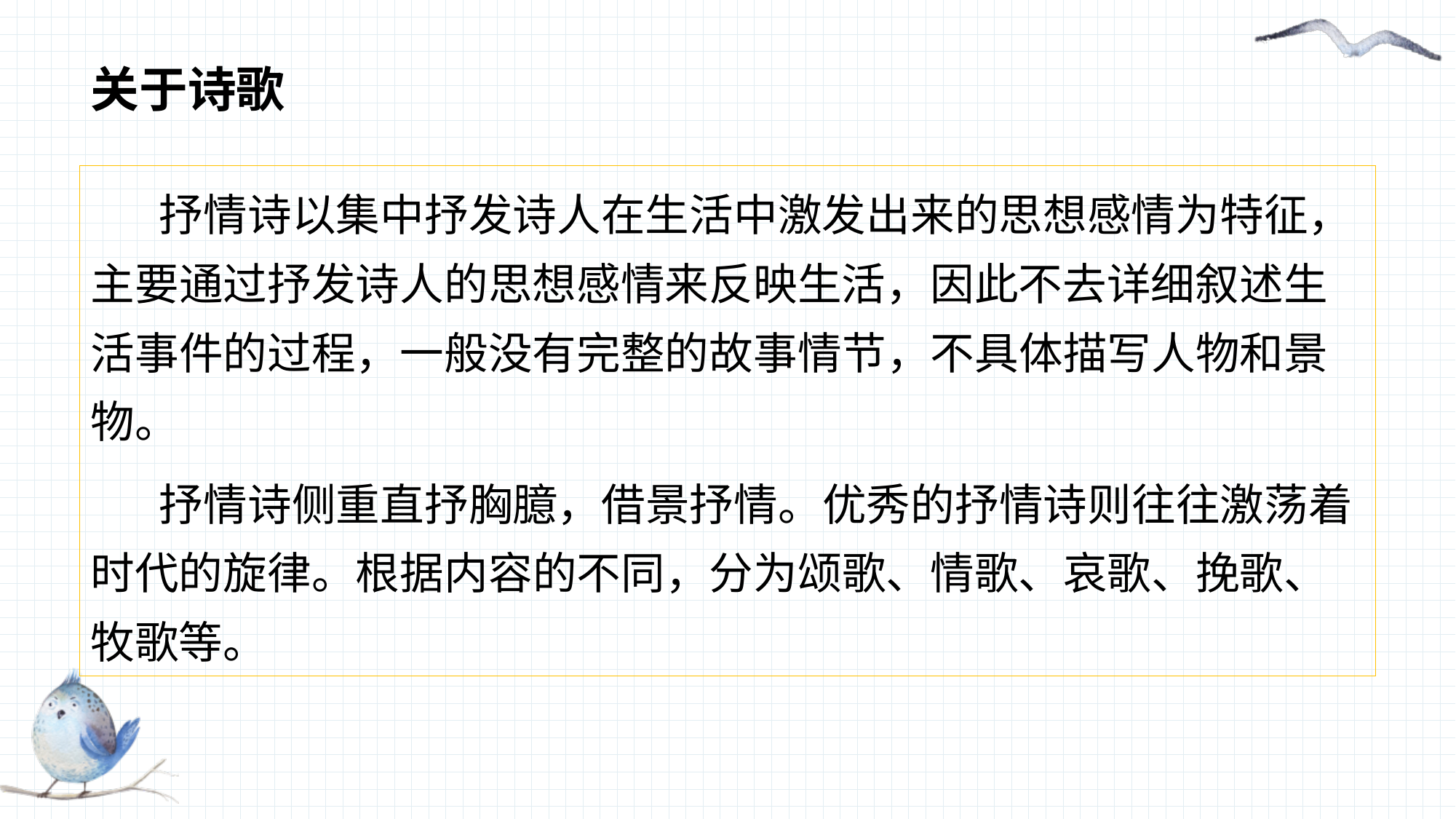

# 关于诗歌
      抒情诗以集中抒发诗人在生活中激发出来的思想感情为特征，主要通过抒发诗人的思想感情来反映生活，因此不去详细叙述生活事件的过程，一般没有完整的故事情节，不具体描写人物和景物。
      抒情诗侧重直抒胸臆，借景抒情。优秀的抒情诗则往往激荡着时代的旋律。根据内容的不同，分为颂歌、情歌、哀歌、挽歌、牧歌等。